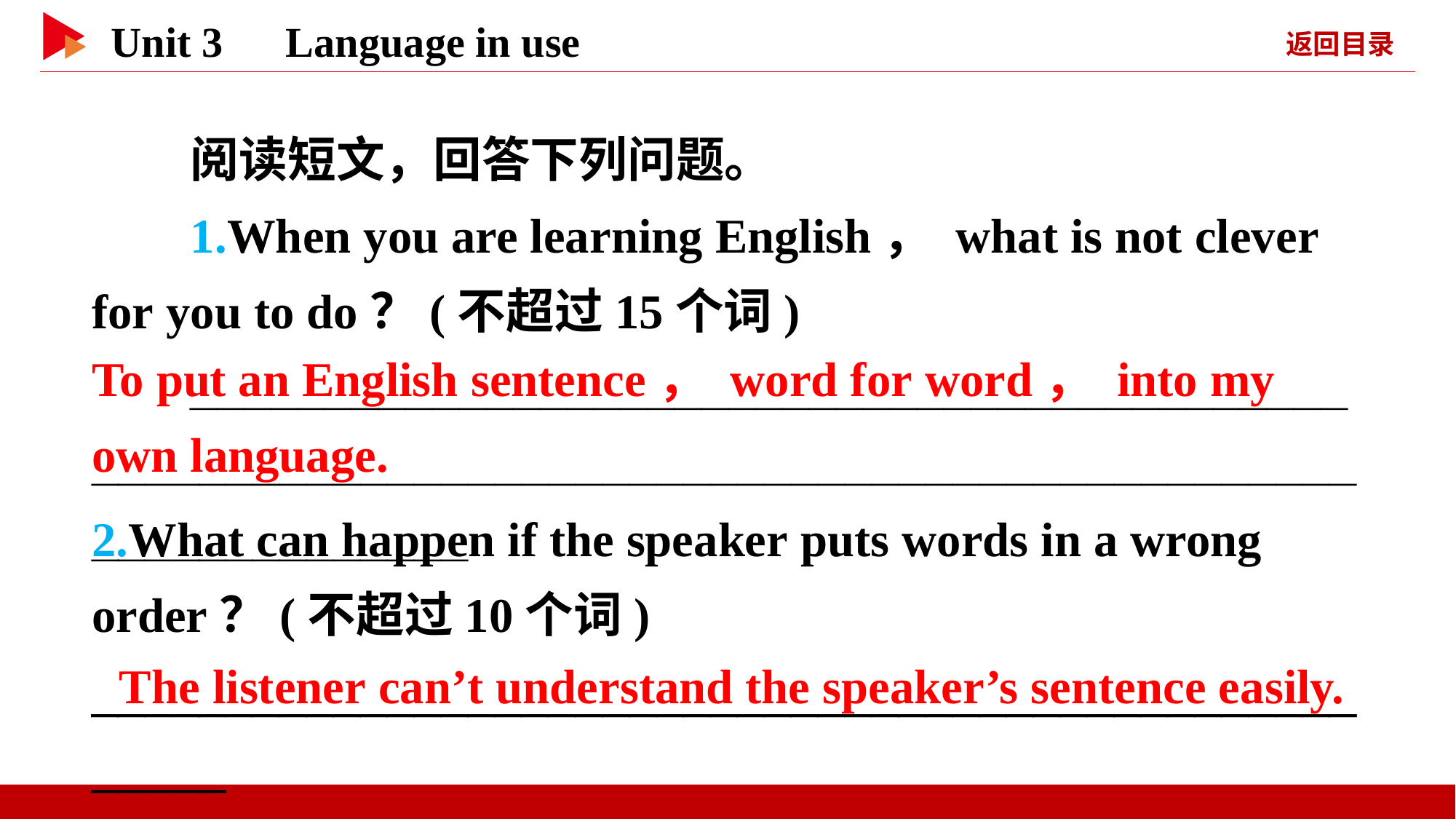

阅读短文，回答下列问题。
1.When you are learning English， what is not clever for you to do？(不超过15个词)
________________________________________________________________________________________________________
To put an English sentence， word for word， into my own language.
2.What can happen if the speaker puts words in a wrong order？(不超过10个词)
____________________________________________________
The listener can’t understand the speaker’s sentence easily.